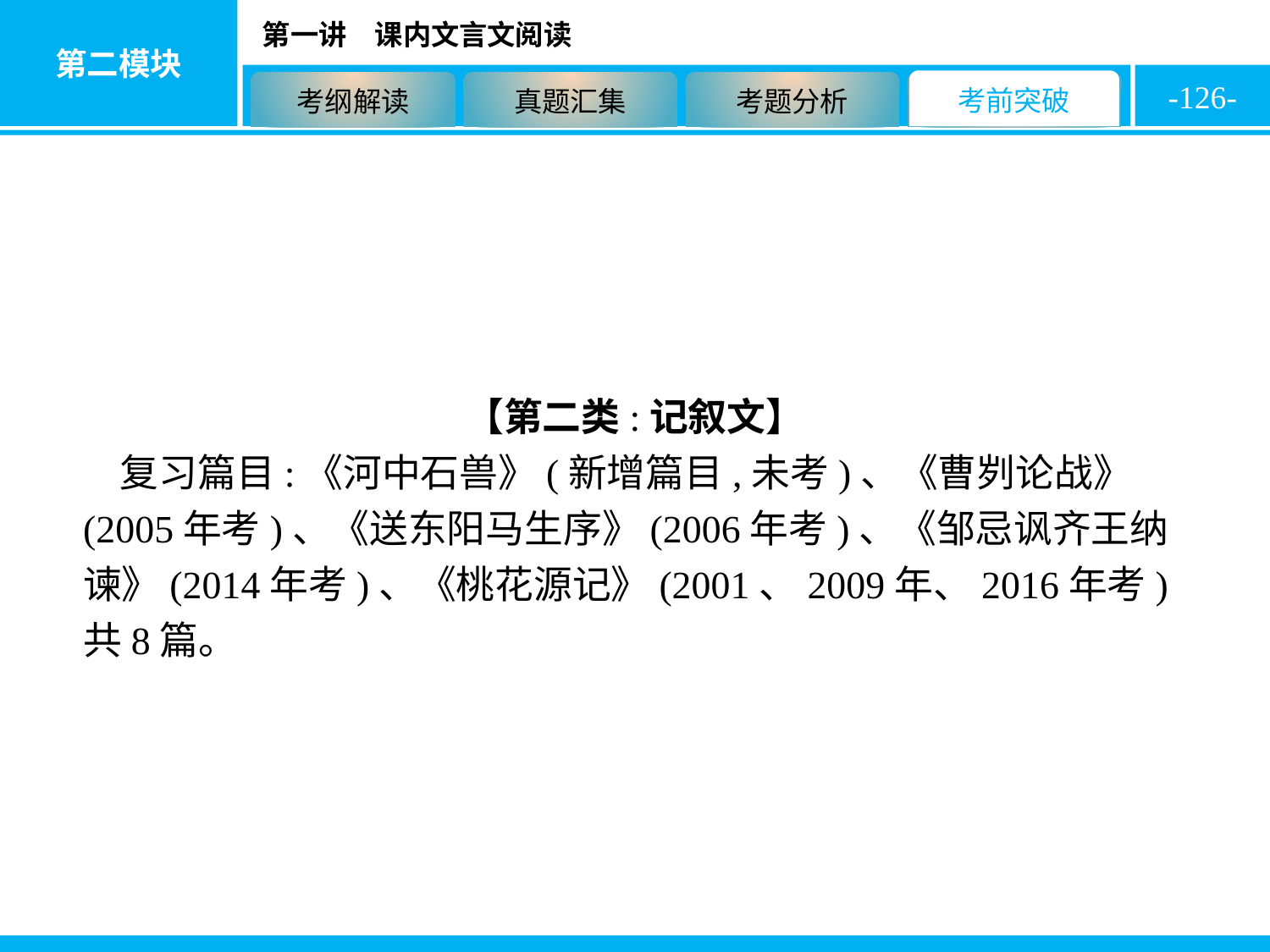

-126-
【第二类:记叙文】
复习篇目:《河中石兽》(新增篇目,未考)、《曹刿论战》(2005年考)、《送东阳马生序》(2006年考)、《邹忌讽齐王纳谏》(2014年考)、《桃花源记》(2001、2009年、2016年考)共8篇。